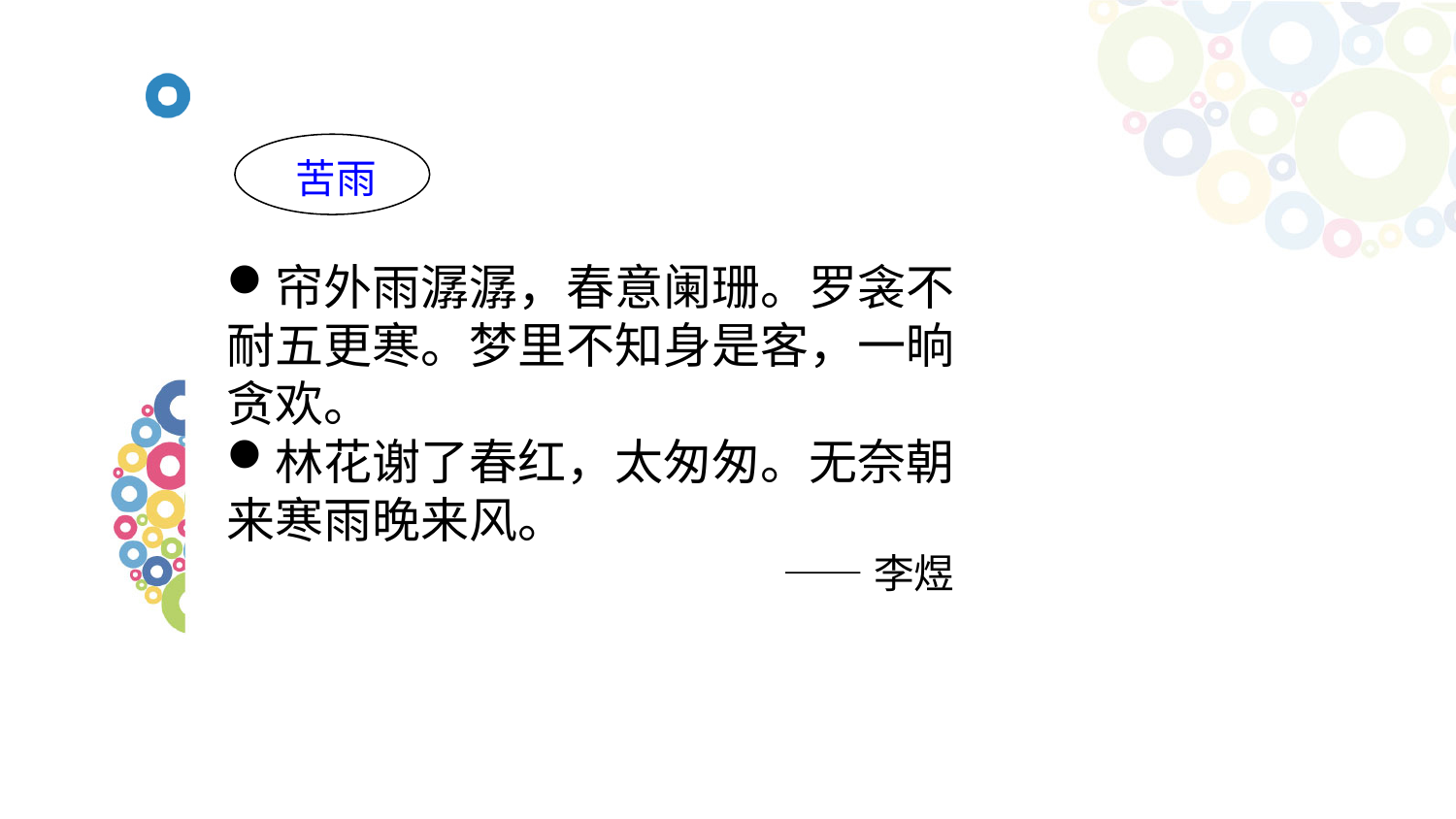

苦雨

帘外雨潺潺，春意阑珊。罗衾不耐五更寒。梦里不知身是客，一晌贪欢。
林花谢了春红，太匆匆。无奈朝来寒雨晚来风。
——李煜